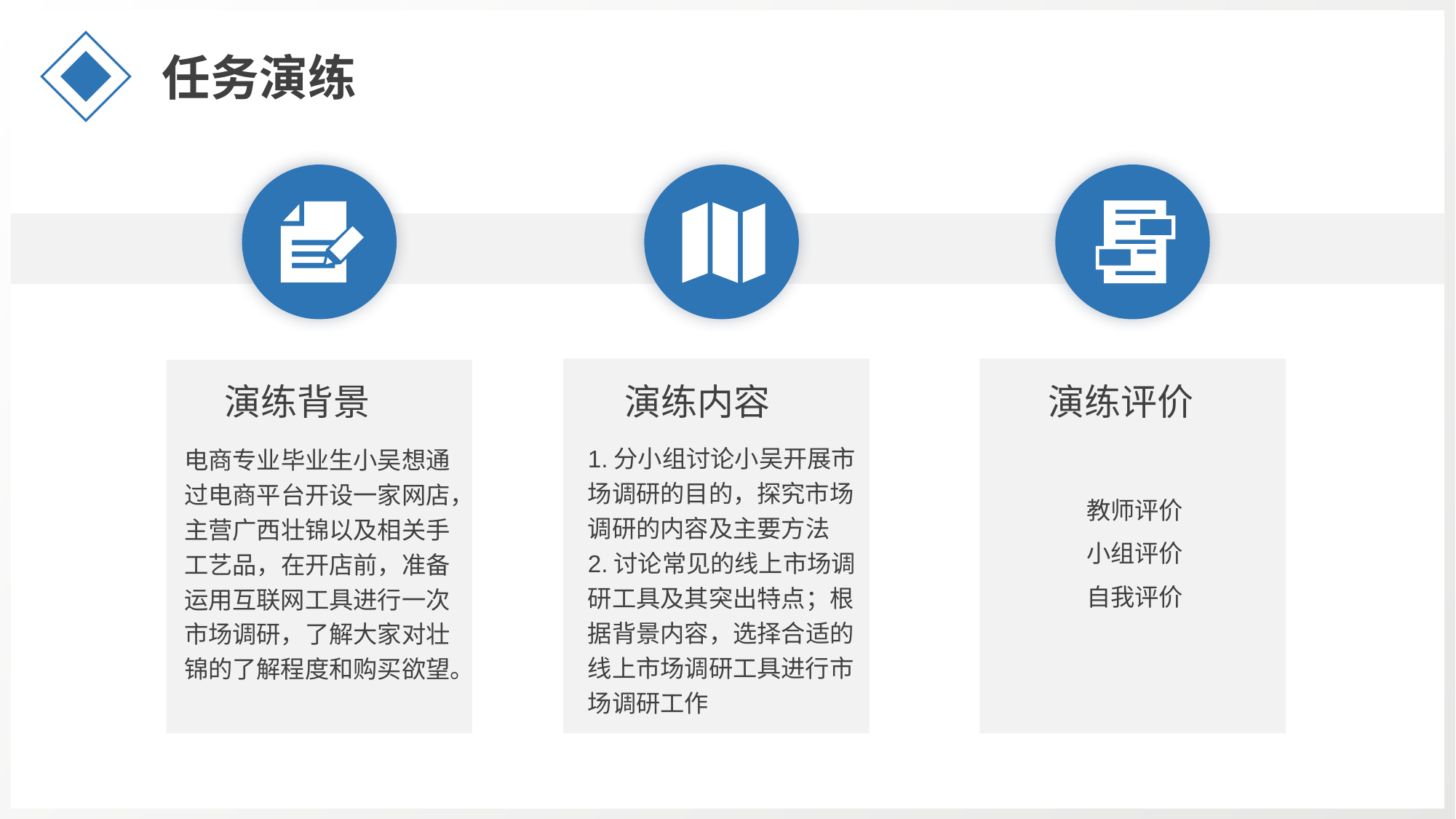

任务演练

演练背景
演练内容
演练评价
1.分小组讨论小吴开展市场调研的目的，探究市场调研的内容及主要方法
2.讨论常见的线上市场调研工具及其突出特点；根据背景内容，选择合适的线上市场调研工具进行市场调研工作
电商专业毕业生小吴想通过电商平台开设一家网店，主营广西壮锦以及相关手工艺品，在开店前，准备运用互联网工具进行一次市场调研，了解大家对壮锦的了解程度和购买欲望。
教师评价
小组评价
自我评价